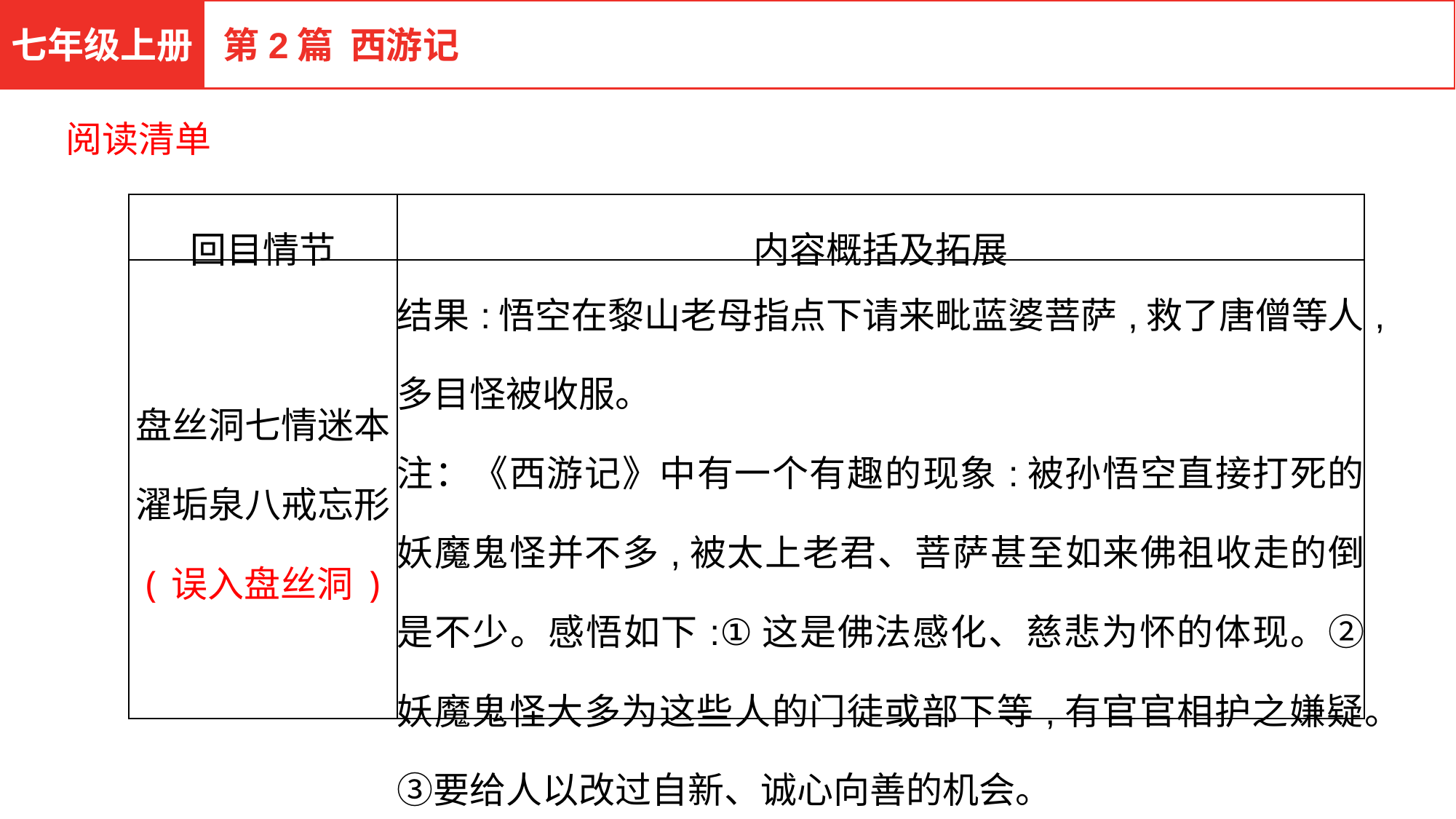

七年级上册
第2篇  西游记
阅读清单
| 回目情节 | 内容概括及拓展 |
| --- | --- |
| 盘丝洞七情迷本 濯垢泉八戒忘形 (误入盘丝洞) | 结果:悟空在黎山老母指点下请来毗蓝婆菩萨,救了唐僧等人,多目怪被收服。 注：《西游记》中有一个有趣的现象:被孙悟空直接打死的妖魔鬼怪并不多,被太上老君、菩萨甚至如来佛祖收走的倒是不少。感悟如下:①这是佛法感化、慈悲为怀的体现。②妖魔鬼怪大多为这些人的门徒或部下等,有官官相护之嫌疑。③要给人以改过自新、诚心向善的机会。 |